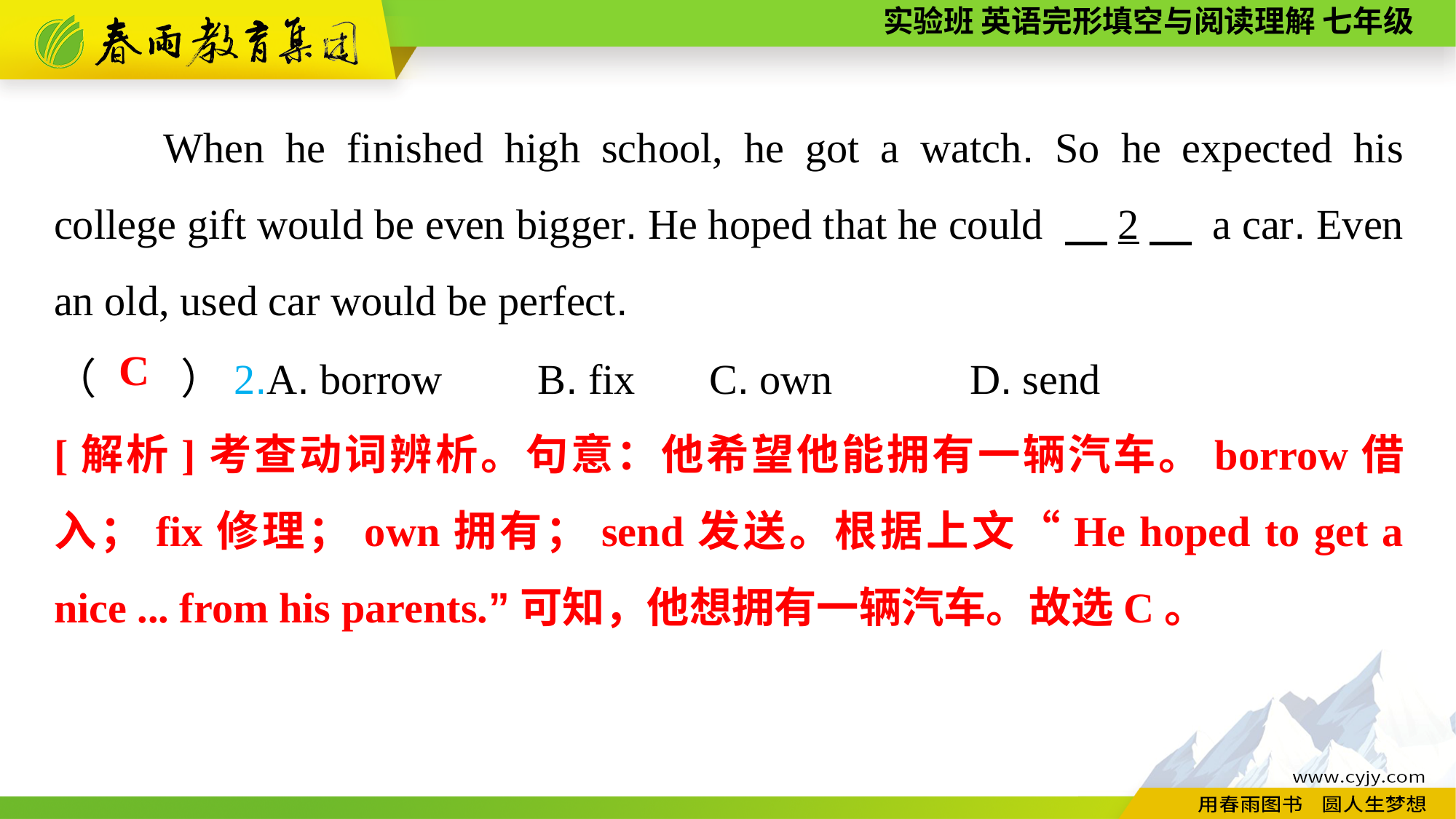

When he finished high school, he got a watch. So he expected his college gift would be even bigger. He hoped that he could 　2　 a car. Even an old, used car would be perfect.
（　　）2.A. borrow         B. fix	C. own	    D. send
C
[解析]考查动词辨析。句意：他希望他能拥有一辆汽车。borrow借入；fix修理；own拥有；send发送。根据上文“He hoped to get a nice ... from his parents.”可知，他想拥有一辆汽车。故选C。